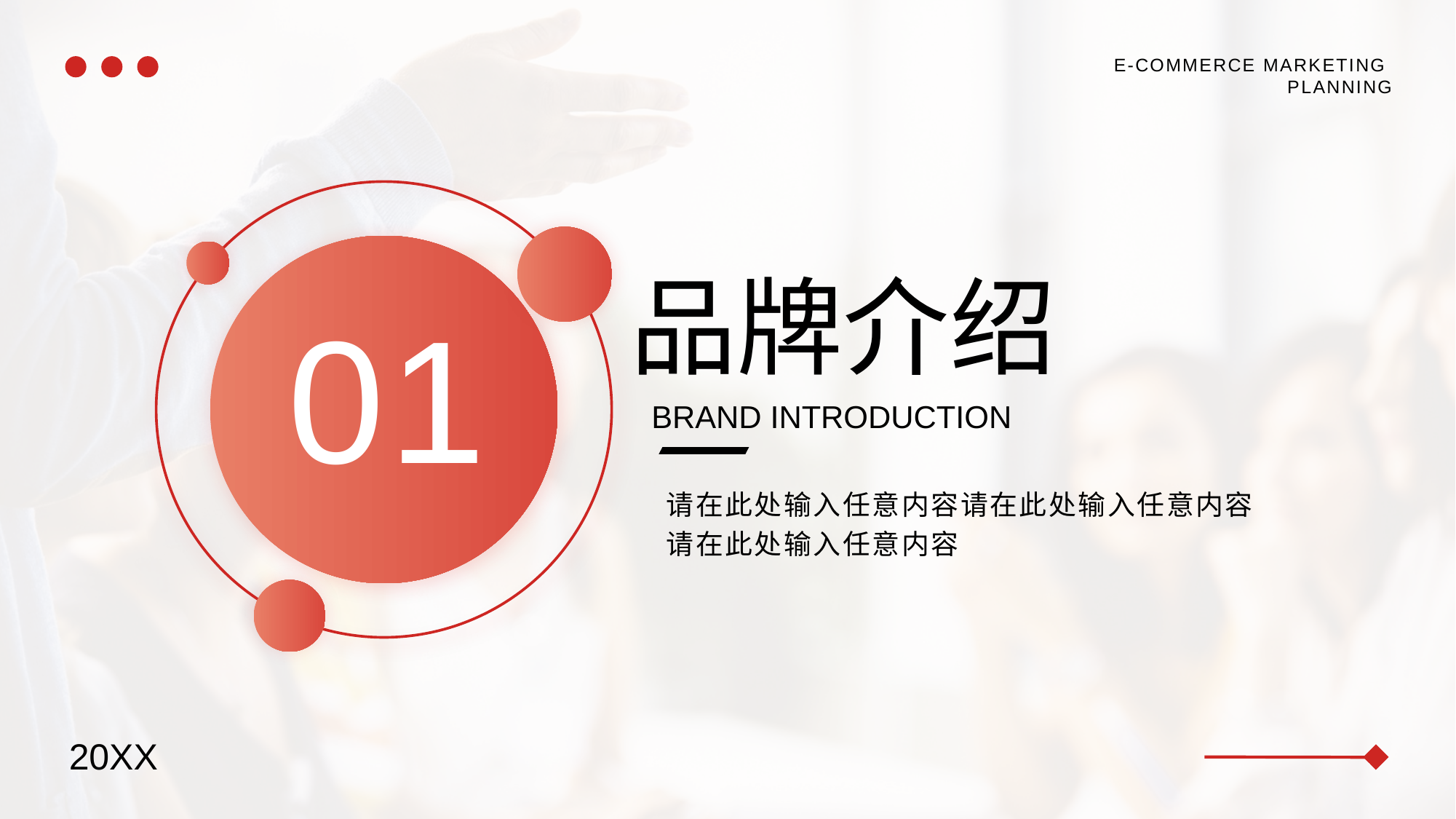

E-COMMERCE MARKETING
PLANNING

品牌介绍
BRAND INTRODUCTION

请在此处输入任意内容请在此处输入任意内容
请在此处输入任意内容
01

20XX